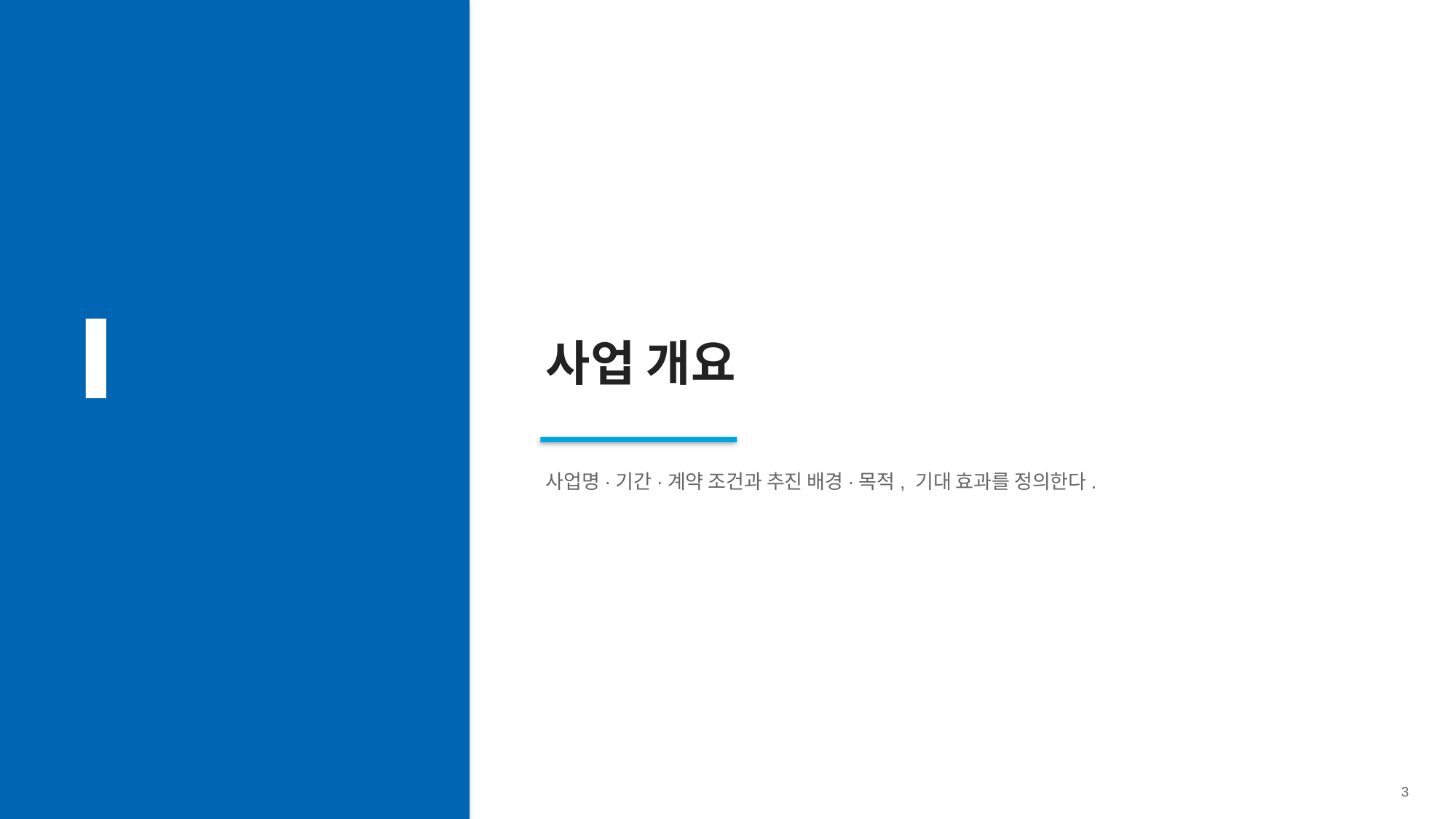

Ⅰ
사업 개요

사업명·기간·계약 조건과 추진 배경·목적, 기대 효과를 정의한다.
3